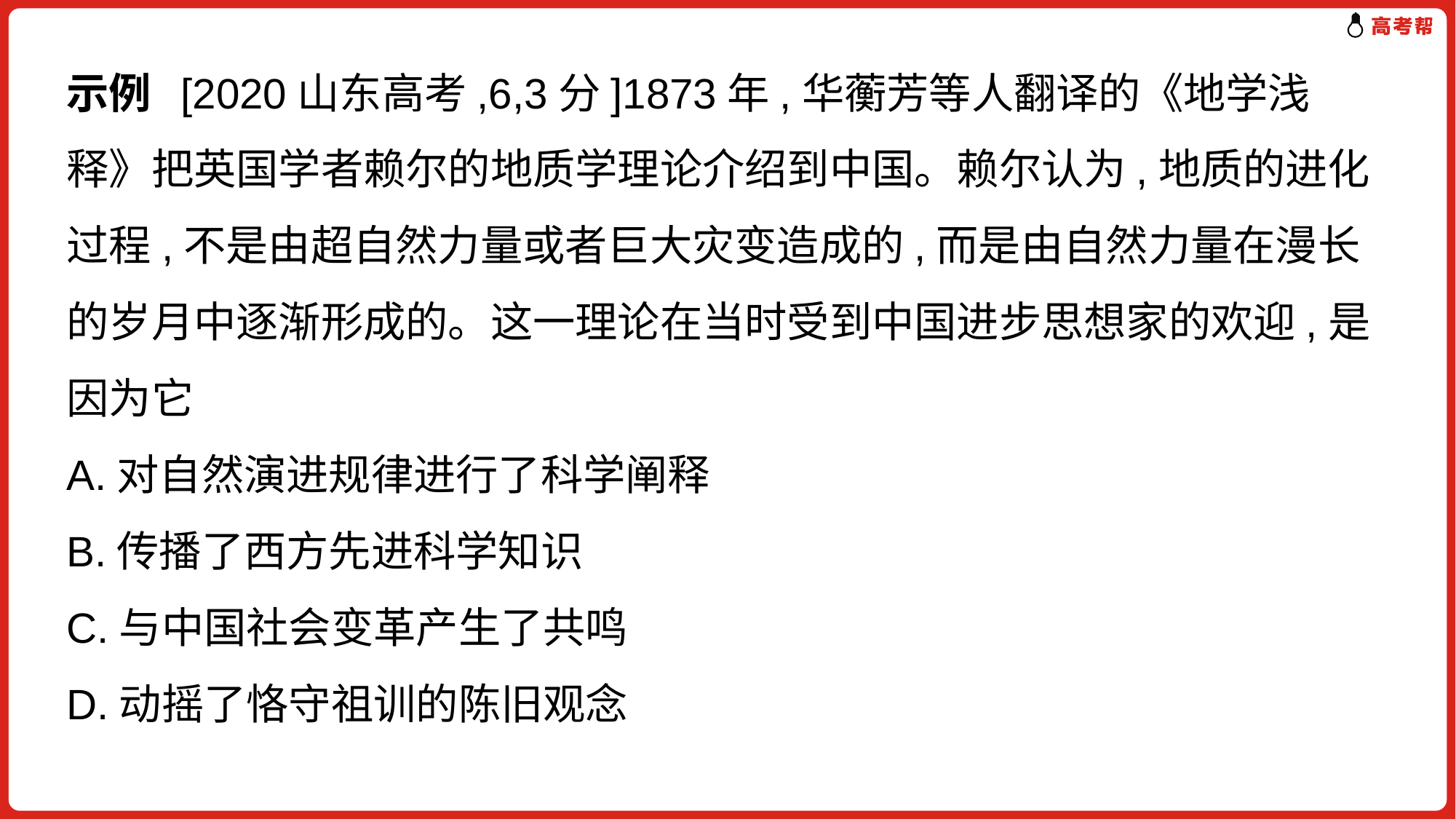

示例  [2020山东高考,6,3分]1873年,华蘅芳等人翻译的《地学浅释》把英国学者赖尔的地质学理论介绍到中国。赖尔认为,地质的进化过程,不是由超自然力量或者巨大灾变造成的,而是由自然力量在漫长的岁月中逐渐形成的。这一理论在当时受到中国进步思想家的欢迎,是因为它
A.对自然演进规律进行了科学阐释
B.传播了西方先进科学知识
C.与中国社会变革产生了共鸣
D.动摇了恪守祖训的陈旧观念